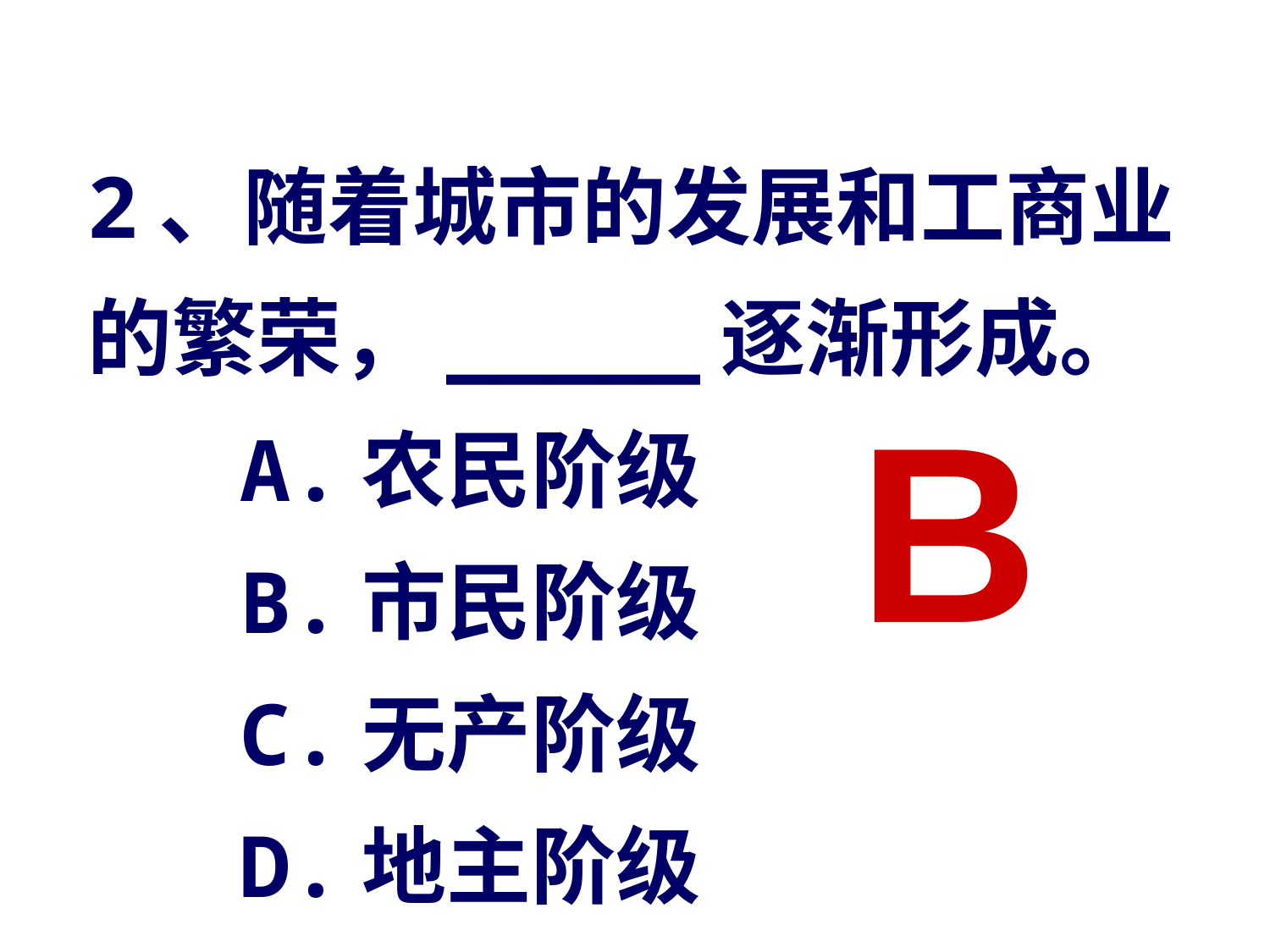

2、随着城市的发展和工商业的繁荣，_____逐渐形成。
   A.农民阶级
   B.市民阶级
   C.无产阶级
   D.地主阶级
B